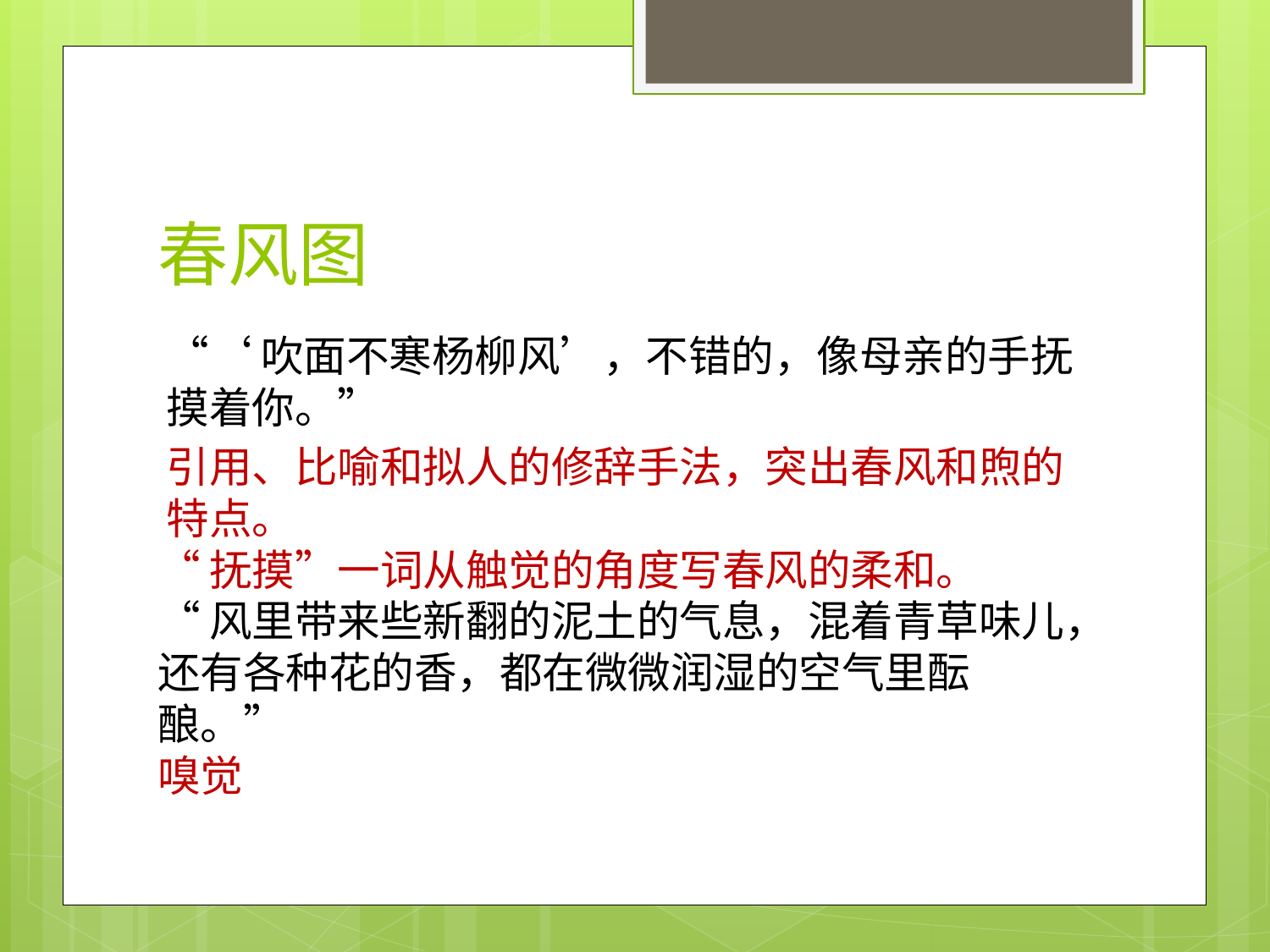

# 春风图
“‘吹面不寒杨柳风’，不错的，像母亲的手抚摸着你。”
引用、比喻和拟人的修辞手法，突出春风和煦的特点。
“抚摸”一词从触觉的角度写春风的柔和。
“风里带来些新翻的泥土的气息，混着青草味儿，还有各种花的香，都在微微润湿的空气里酝酿。”
嗅觉